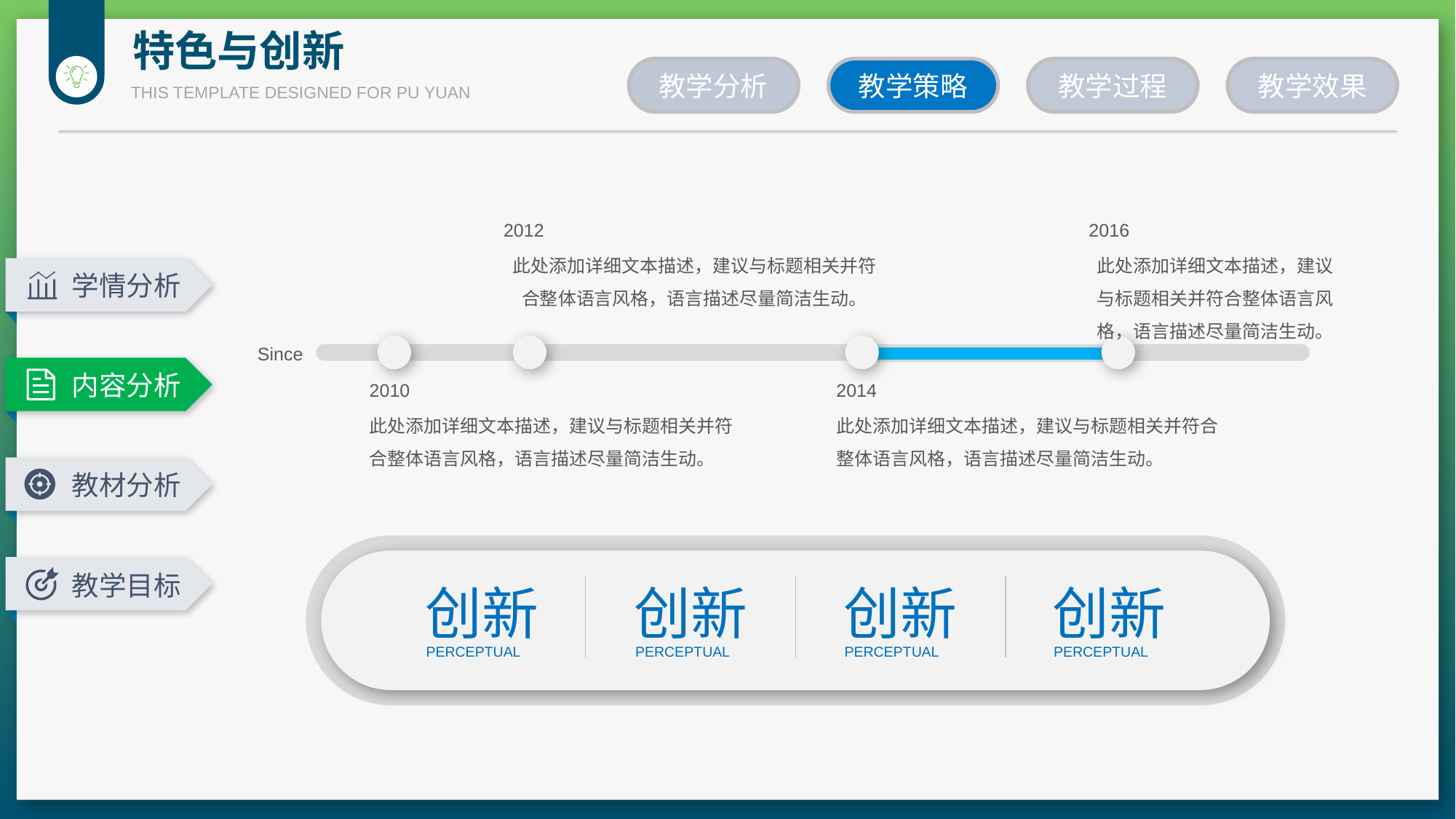

特色与创新

教学分析
教学策略
教学过程
教学效果

THIS TEMPLATE DESIGNED FOR PU YUAN
2012
此处添加详细文本描述，建议与标题相关并符合整体语言风格，语言描述尽量简洁生动。
2016
此处添加详细文本描述，建议与标题相关并符合整体语言风格，语言描述尽量简洁生动。

Since

2010
此处添加详细文本描述，建议与标题相关并符合整体语言风格，语言描述尽量简洁生动。
2014
此处添加详细文本描述，建议与标题相关并符合整体语言风格，语言描述尽量简洁生动。

学情分析

内容分析

教材分析

创新
PERCEPTUAL
创新
PERCEPTUAL
创新
PERCEPTUAL
创新
PERCEPTUAL

教学目标